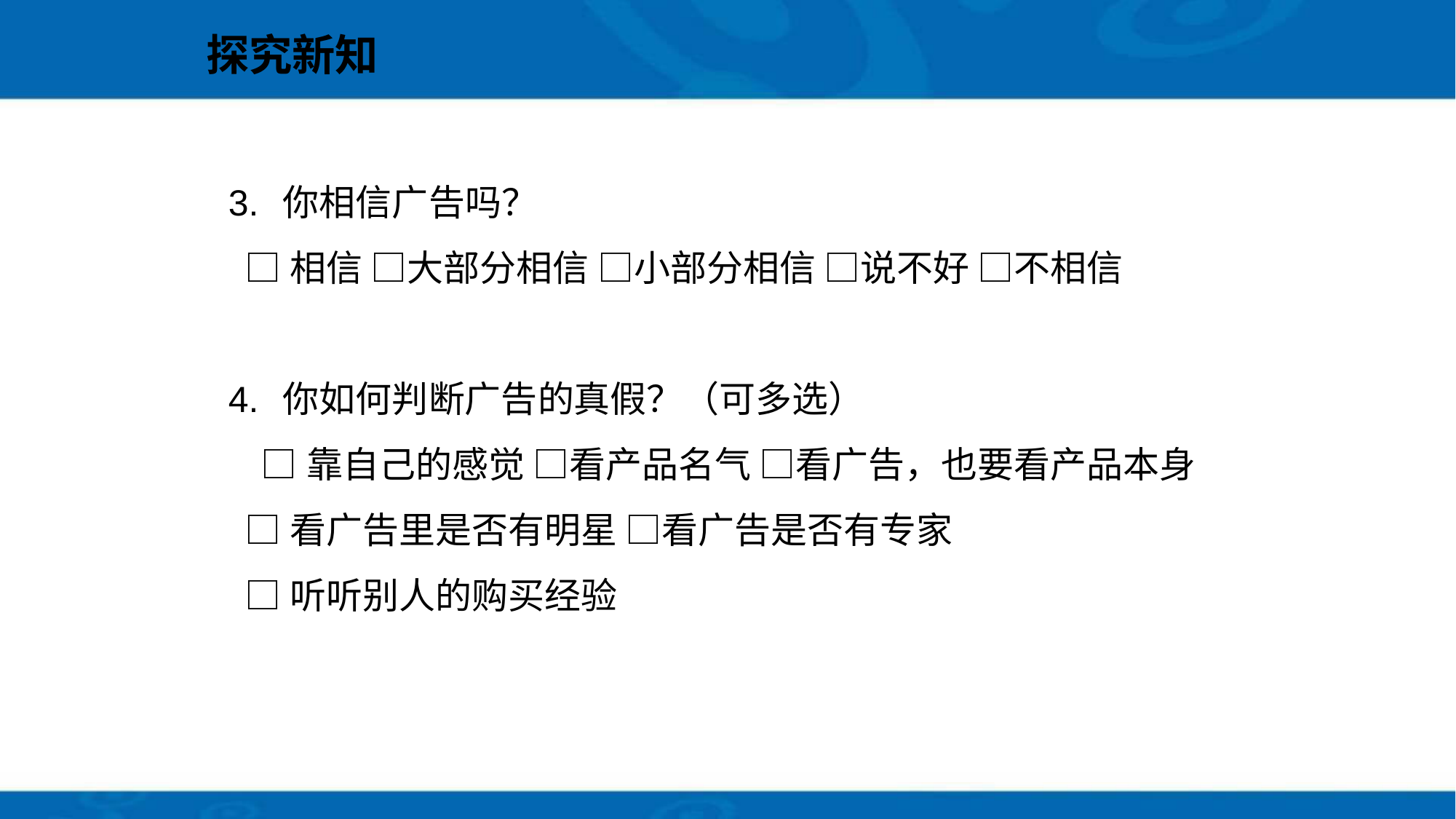

# 探究新知
你相信广告吗？
  □相信 □大部分相信 □小部分相信 □说不好 □不相信

你如何判断广告的真假？（可多选）
    □靠自己的感觉 □看产品名气 □看广告，也要看产品本身
  □看广告里是否有明星 □看广告是否有专家
  □听听别人的购买经验